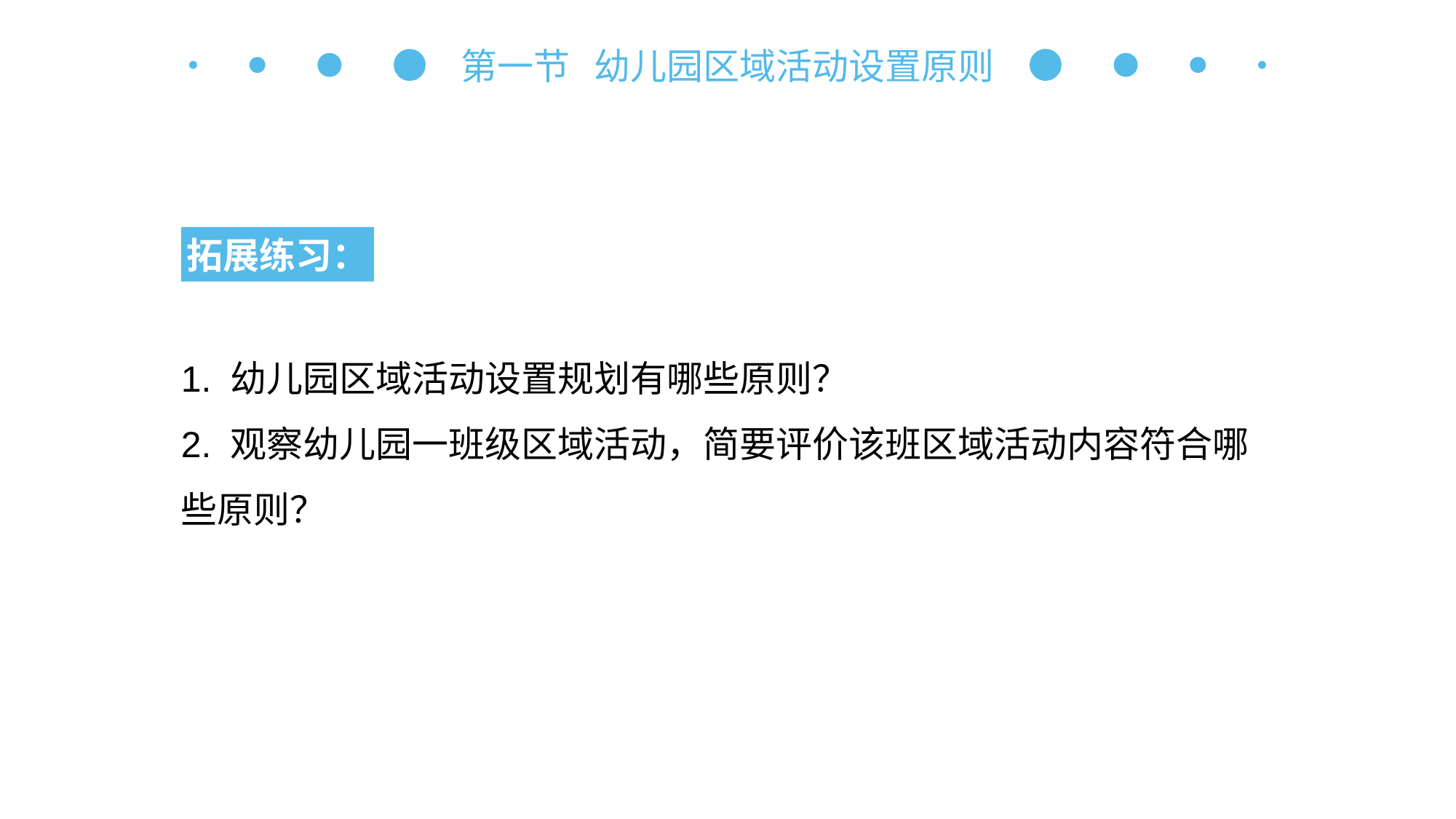

第一节   幼儿园区域活动设置原则

拓展练习：
1. 幼儿园区域活动设置规划有哪些原则？
2. 观察幼儿园一班级区域活动，简要评价该班区域活动内容符合哪些原则？